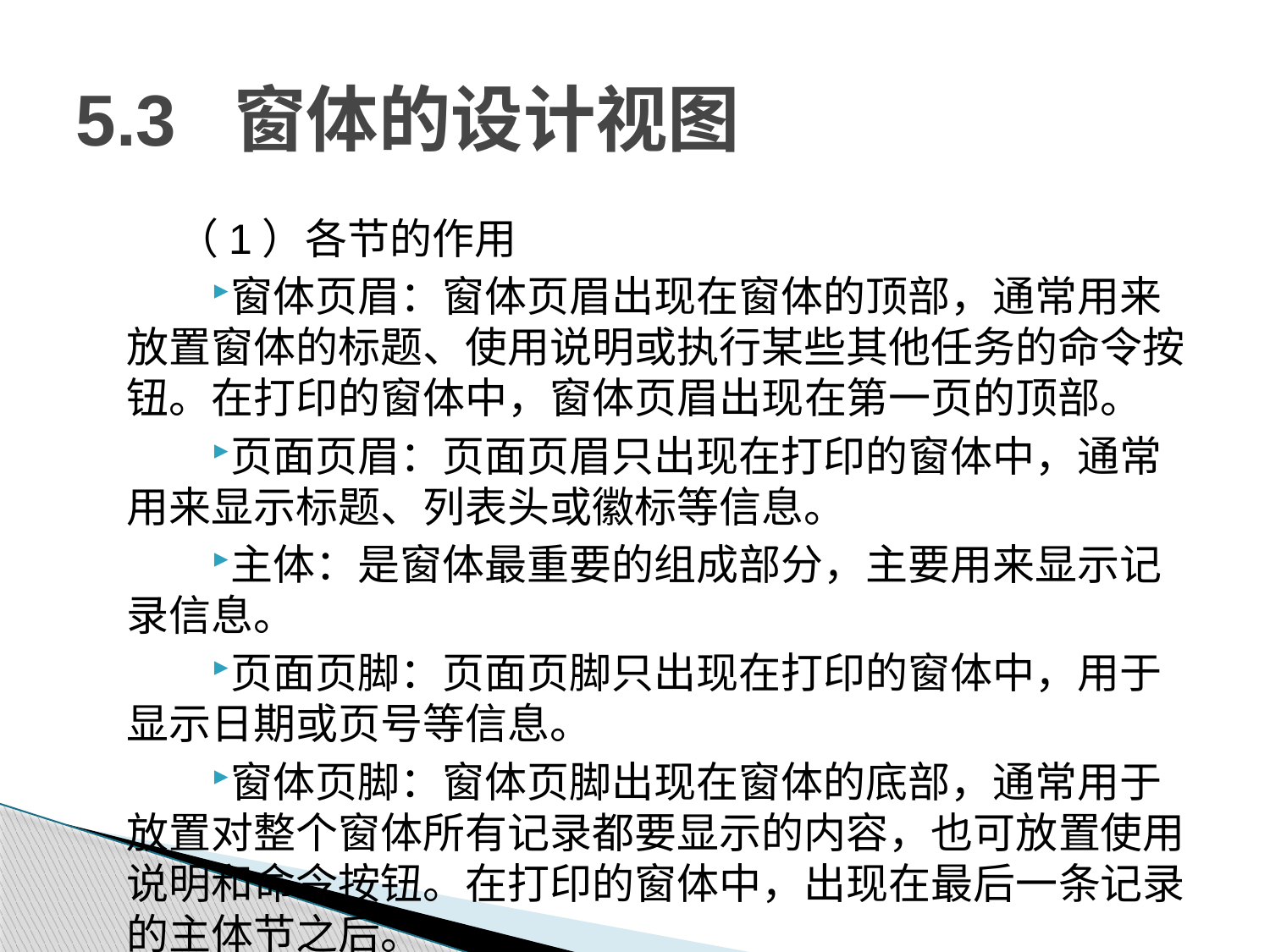

# 5.3  窗体的设计视图
（1）各节的作用
窗体页眉：窗体页眉出现在窗体的顶部，通常用来放置窗体的标题、使用说明或执行某些其他任务的命令按钮。在打印的窗体中，窗体页眉出现在第一页的顶部。
页面页眉：页面页眉只出现在打印的窗体中，通常用来显示标题、列表头或徽标等信息。
主体：是窗体最重要的组成部分，主要用来显示记录信息。
页面页脚：页面页脚只出现在打印的窗体中，用于显示日期或页号等信息。
窗体页脚：窗体页脚出现在窗体的底部，通常用于放置对整个窗体所有记录都要显示的内容，也可放置使用说明和命令按钮。在打印的窗体中，出现在最后一条记录的主体节之后。